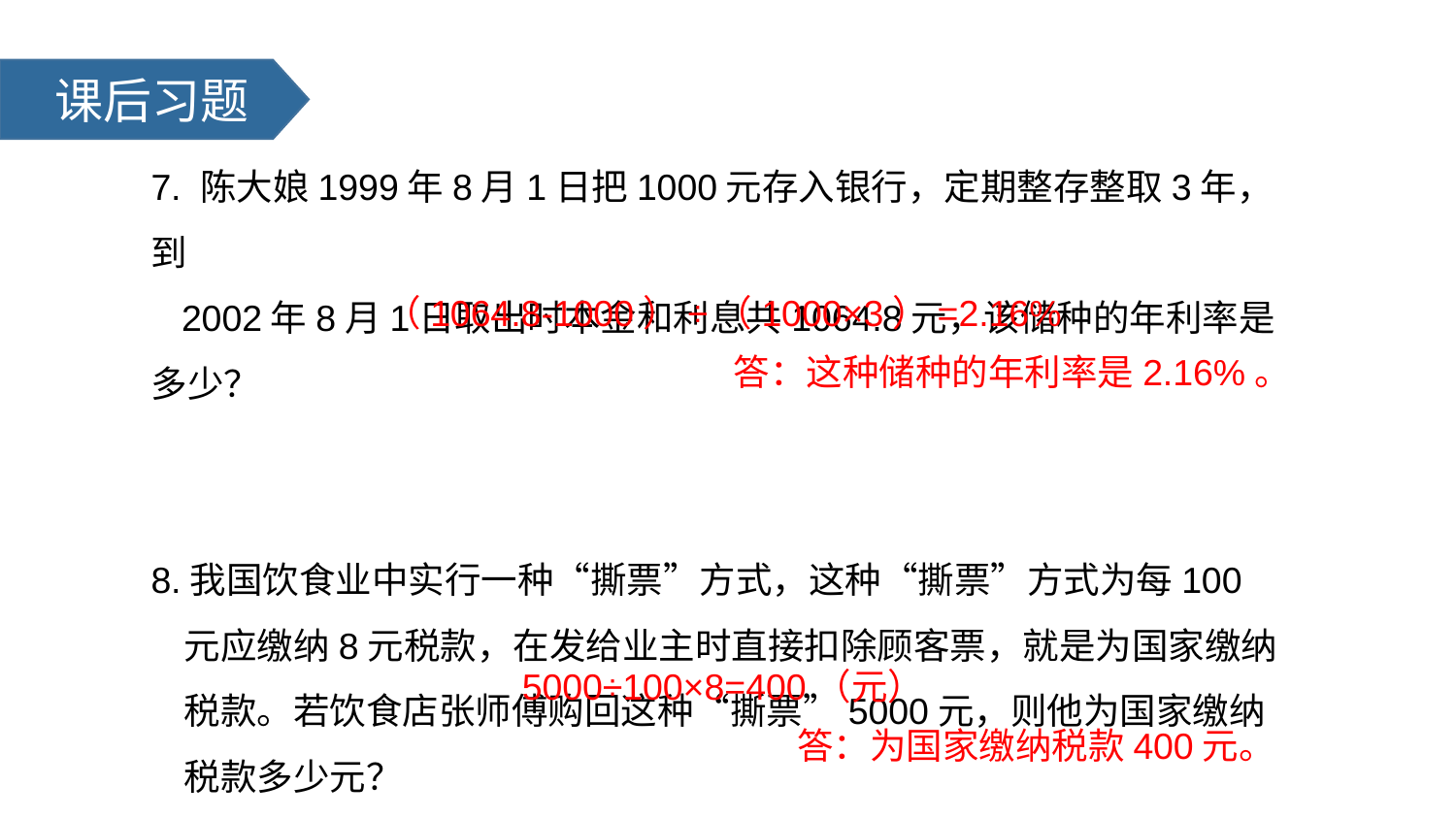

课后习题
7. 陈大娘1999年8月1日把1000元存入银行，定期整存整取3年，到
   2002年8月1日取出时本金和利息共1064.8元，该储种的年利率是多少？

8.我国饮食业中实行一种“撕票”方式，这种“撕票”方式为每100
   元应缴纳8元税款，在发给业主时直接扣除顾客票，就是为国家缴纳
   税款。若饮食店张师傅购回这种“撕票”5000元，则他为国家缴纳
   税款多少元？
（1064.8-1000）÷（1000×3）=2.16%
答：这种储种的年利率是2.16%。
5000÷100×8=400（元）
答：为国家缴纳税款400元。